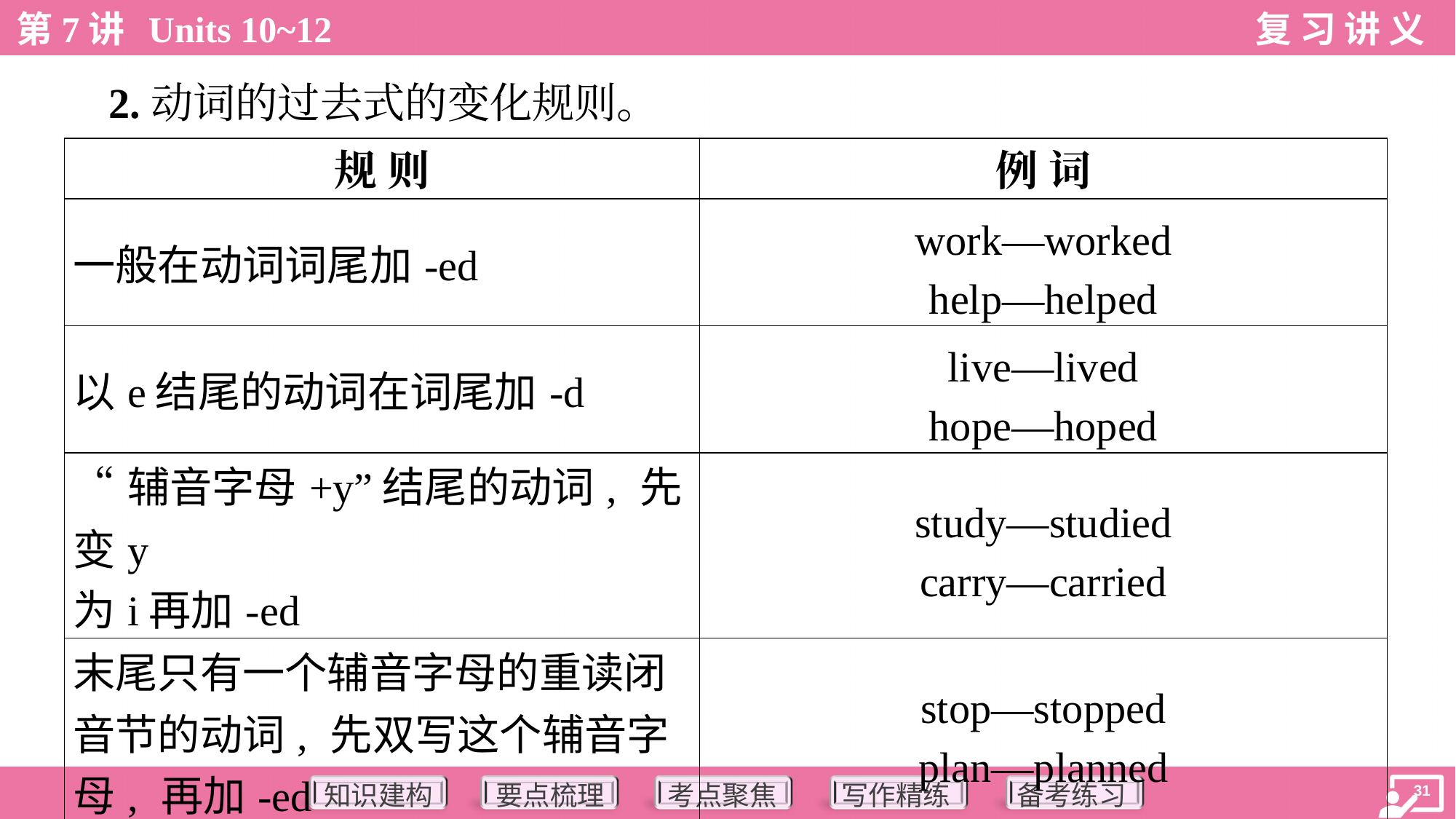

2.动词的过去式的变化规则。
| 规 则 | 例 词 |
| --- | --- |
| 一般在动词词尾加-ed | work—worked help—helped |
| 以e结尾的动词在词尾加-d | live—lived hope—hoped |
| “辅音字母+y”结尾的动词, 先变y 为i再加-ed | study—studied carry—carried |
| 末尾只有一个辅音字母的重读闭 音节的动词, 先双写这个辅音字 母, 再加-ed | stop—stopped plan—planned |